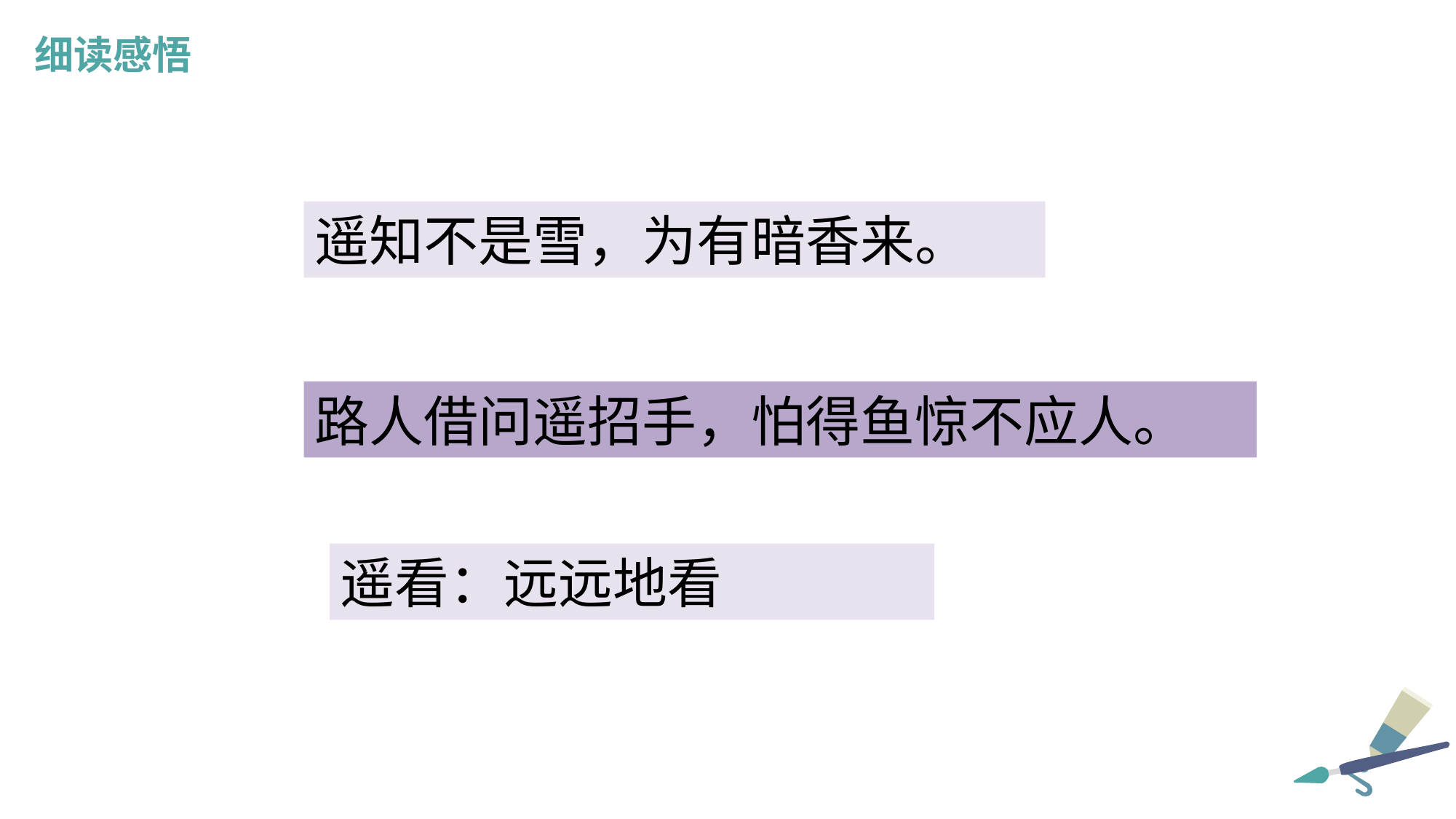

细读感悟
遥知不是雪，为有暗香来。
路人借问遥招手，怕得鱼惊不应人。
遥看：远远地看